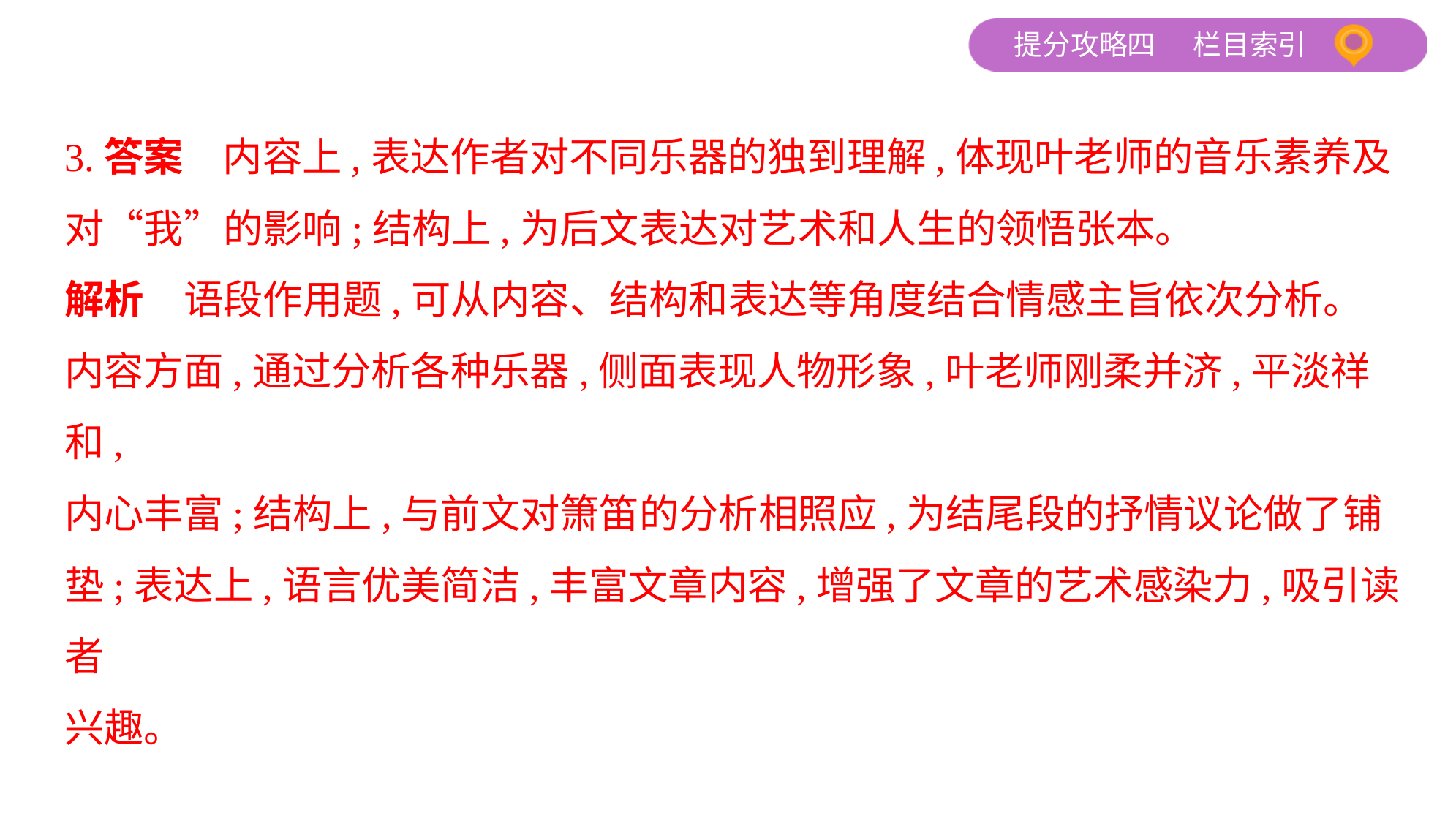

3.答案　内容上,表达作者对不同乐器的独到理解,体现叶老师的音乐素养及
对“我”的影响;结构上,为后文表达对艺术和人生的领悟张本。
解析　语段作用题,可从内容、结构和表达等角度结合情感主旨依次分析。
内容方面,通过分析各种乐器,侧面表现人物形象,叶老师刚柔并济,平淡祥和,
内心丰富;结构上,与前文对箫笛的分析相照应,为结尾段的抒情议论做了铺
垫;表达上,语言优美简洁,丰富文章内容,增强了文章的艺术感染力,吸引读者
兴趣。